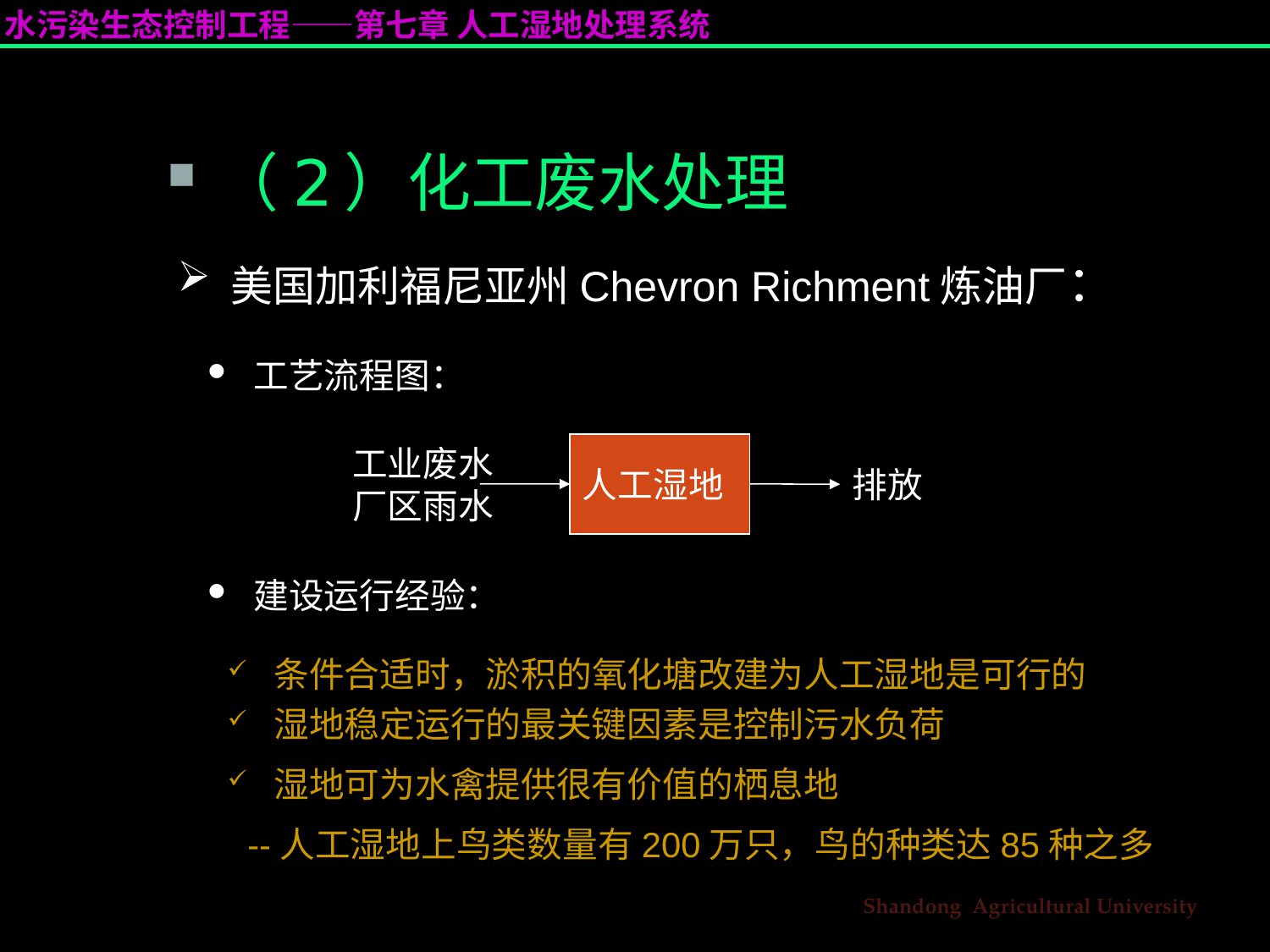

（2）化工废水处理
 美国加利福尼亚州Chevron Richment炼油厂：
 工艺流程图：
人工湿地
工业废水
厂区雨水
排放

 建设运行经验：
 条件合适时，淤积的氧化塘改建为人工湿地是可行的
 湿地稳定运行的最关键因素是控制污水负荷
 湿地可为水禽提供很有价值的栖息地
--人工湿地上鸟类数量有200万只，鸟的种类达85种之多